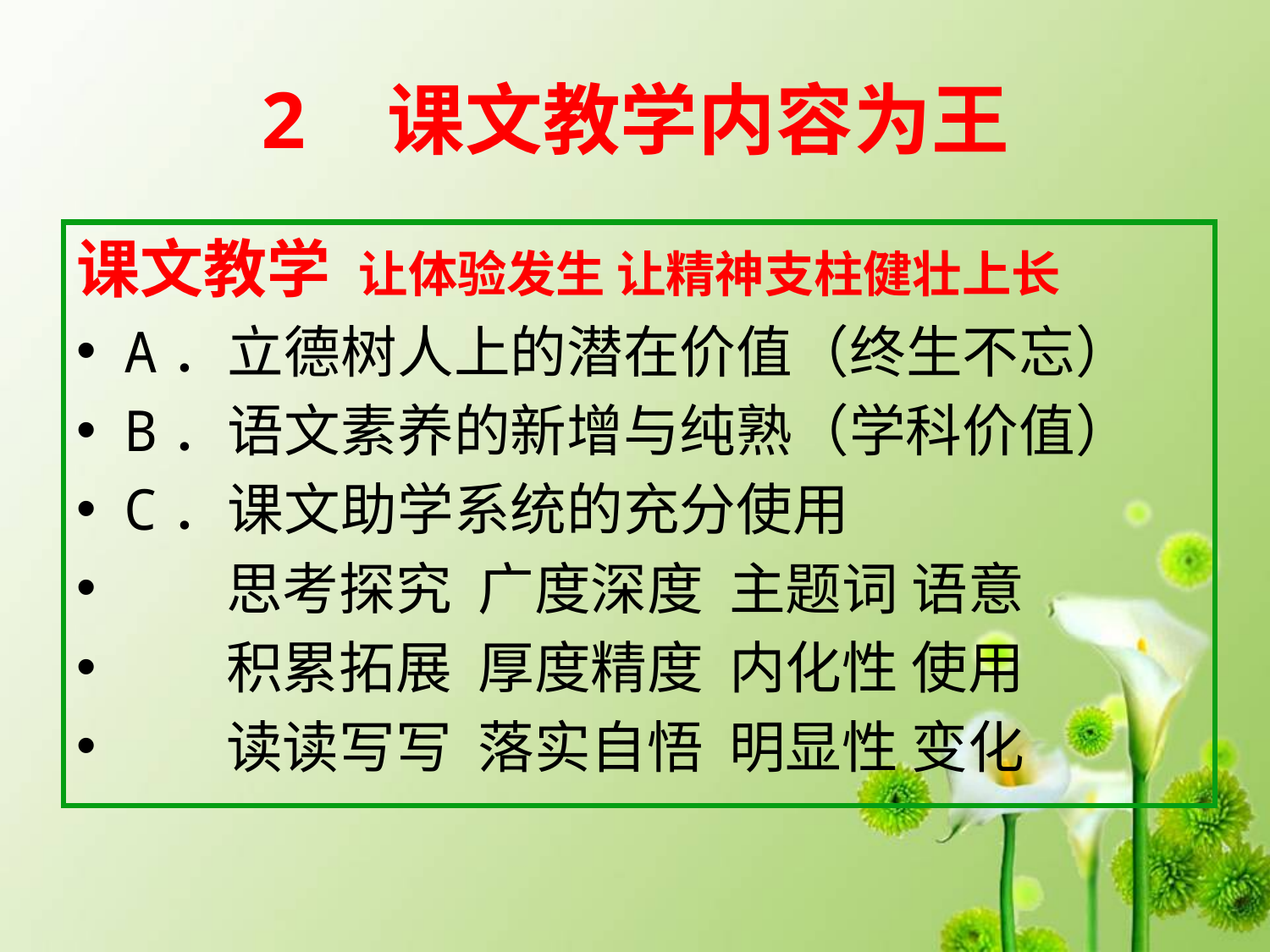

# 2 	课文教学内容为王
课文教学  让体验发生 让精神支柱健壮上长
A．立德树人上的潜在价值（终生不忘）
B．语文素养的新增与纯熟（学科价值）
C．课文助学系统的充分使用
       思考探究  广度深度  主题词 语意
       积累拓展  厚度精度  内化性 使用
       读读写写  落实自悟  明显性 变化